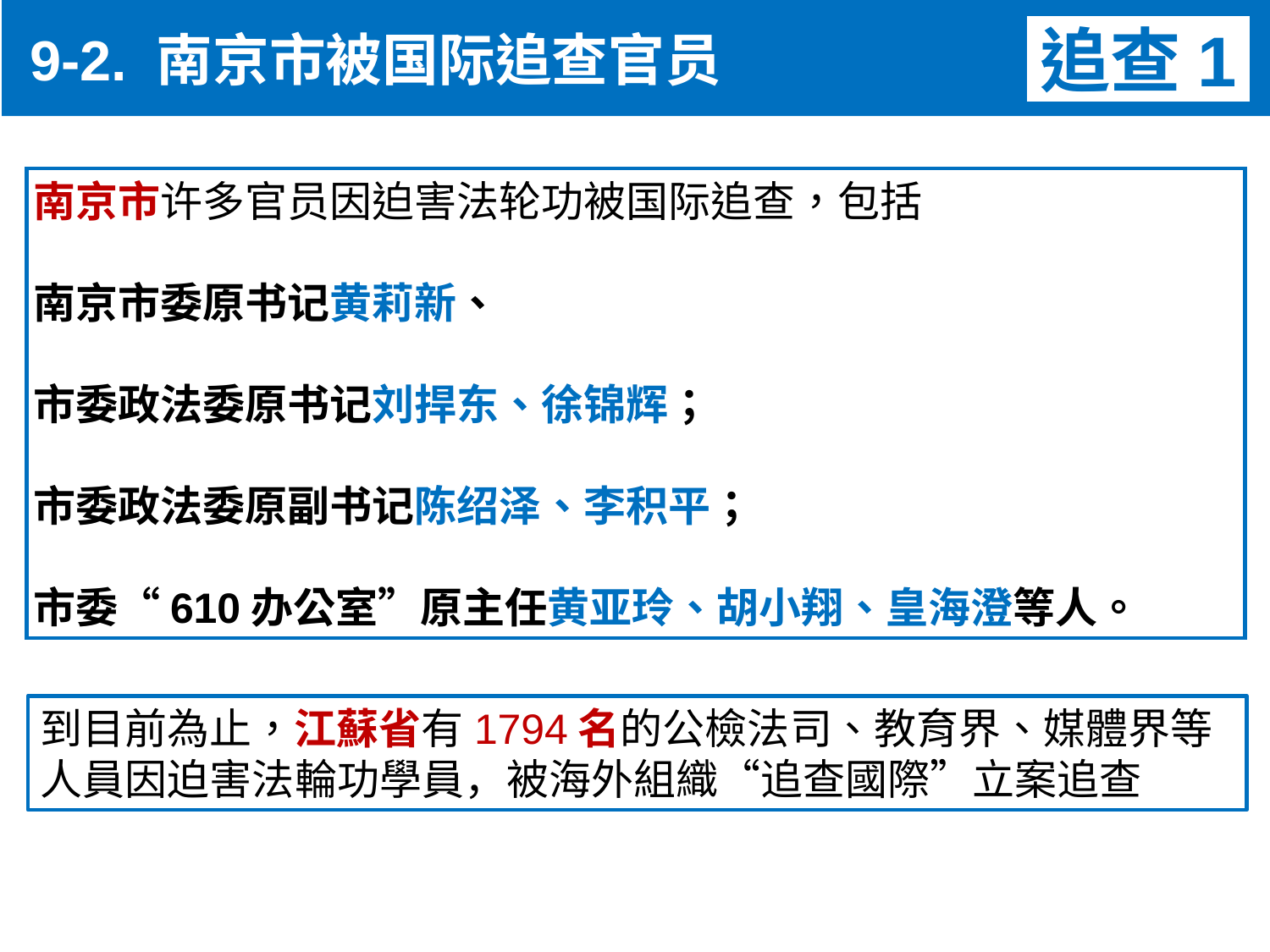

9-2. 南京市被国际追查官员
追查1
南京市许多官员因迫害法轮功被国际追查，包括

南京市委原书记黄莉新、

市委政法委原书记刘捍东、徐锦辉；

市委政法委原副书记陈绍泽、李积平；

市委“610办公室”原主任黄亚玲、胡小翔、皇海澄等人。
到目前為止，江蘇省有1794名的公檢法司、教育界、媒體界等人員因迫害法輪功學員，被海外組織“追查國際”立案追查